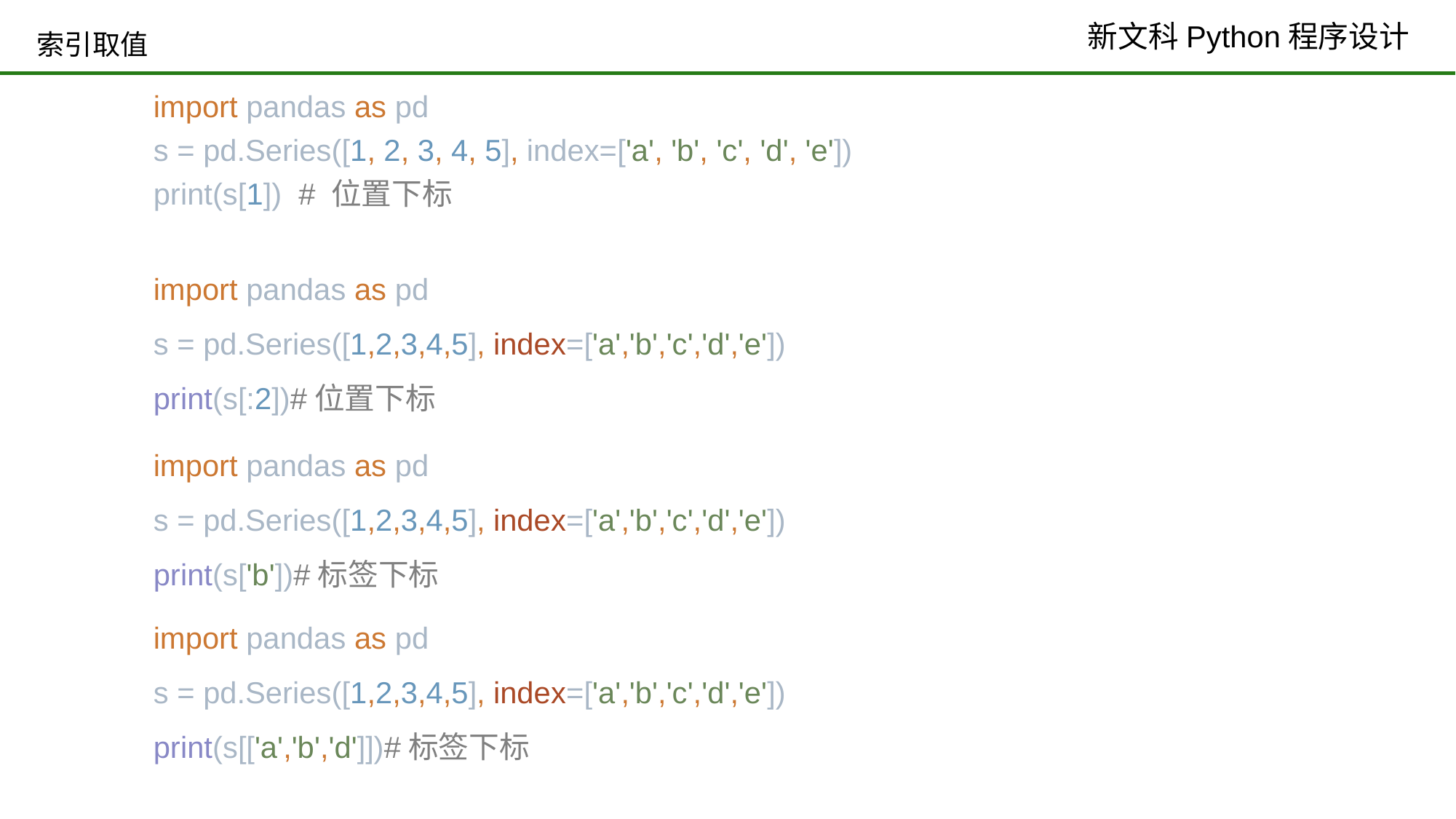

# 索引取值
import pandas as pd
s = pd.Series([1, 2, 3, 4, 5], index=['a', 'b', 'c', 'd', 'e'])
print(s[1])  # 位置下标
import pandas as pd
s = pd.Series([1,2,3,4,5], index=['a','b','c','d','e'])
print(s[:2])#位置下标
import pandas as pd
s = pd.Series([1,2,3,4,5], index=['a','b','c','d','e'])
print(s['b'])#标签下标
import pandas as pd
s = pd.Series([1,2,3,4,5], index=['a','b','c','d','e'])
print(s[['a','b','d']])#标签下标